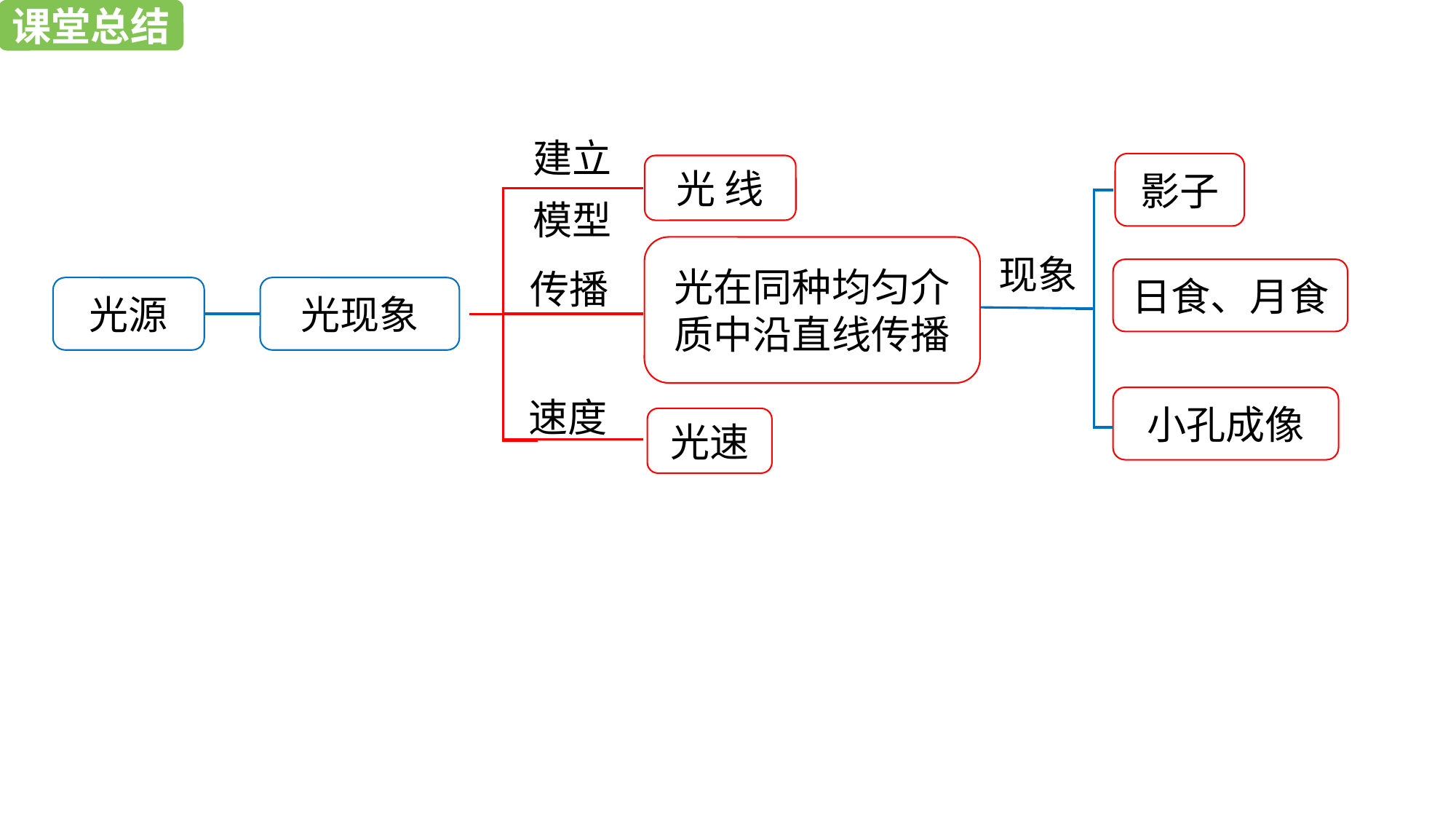

课堂总结
新知探究
建立模型
影子
光 线

传播
光在同种均匀介质中沿直线传播
现象
日食、月食
光源
光现象
小孔成像
光速
速度